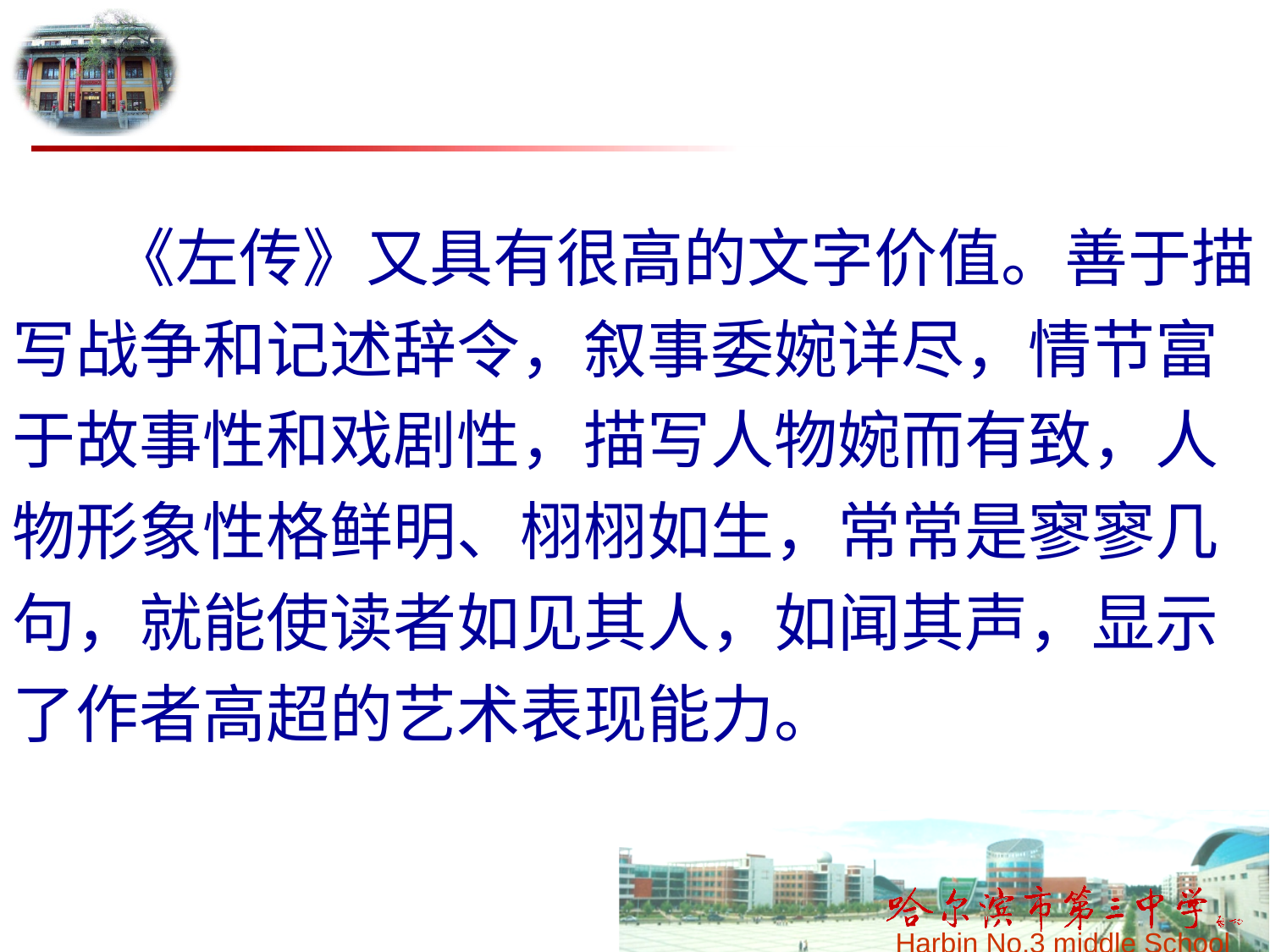

《左传》又具有很高的文字价值。善于描写战争和记述辞令，叙事委婉详尽，情节富于故事性和戏剧性，描写人物婉而有致，人物形象性格鲜明、栩栩如生，常常是寥寥几句，就能使读者如见其人，如闻其声，显示了作者高超的艺术表现能力。